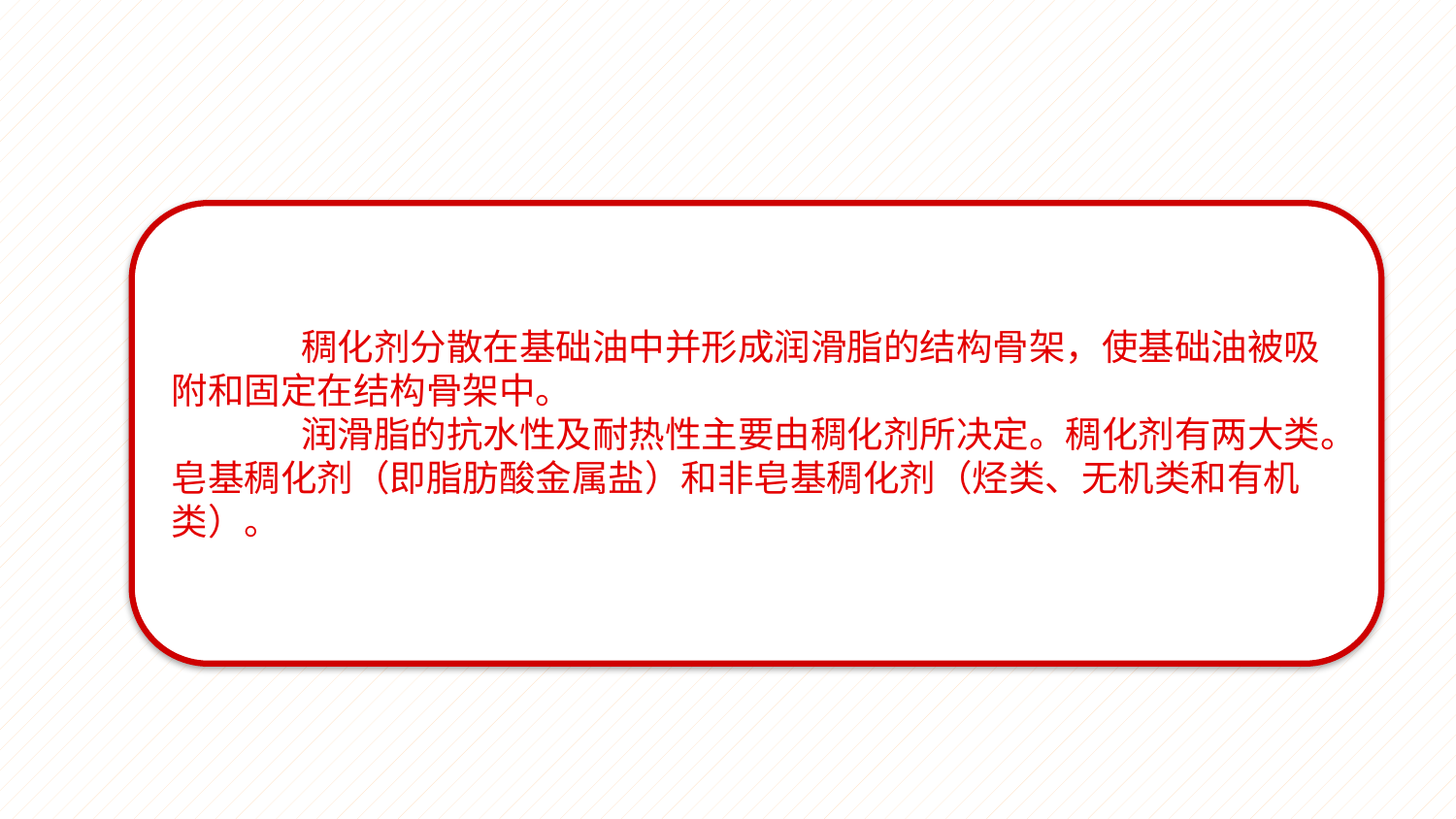

稠化剂分散在基础油中并形成润滑脂的结构骨架，使基础油被吸附和固定在结构骨架中。
润滑脂的抗水性及耐热性主要由稠化剂所决定。稠化剂有两大类。皂基稠化剂（即脂肪酸金属盐）和非皂基稠化剂（烃类、无机类和有机类）。